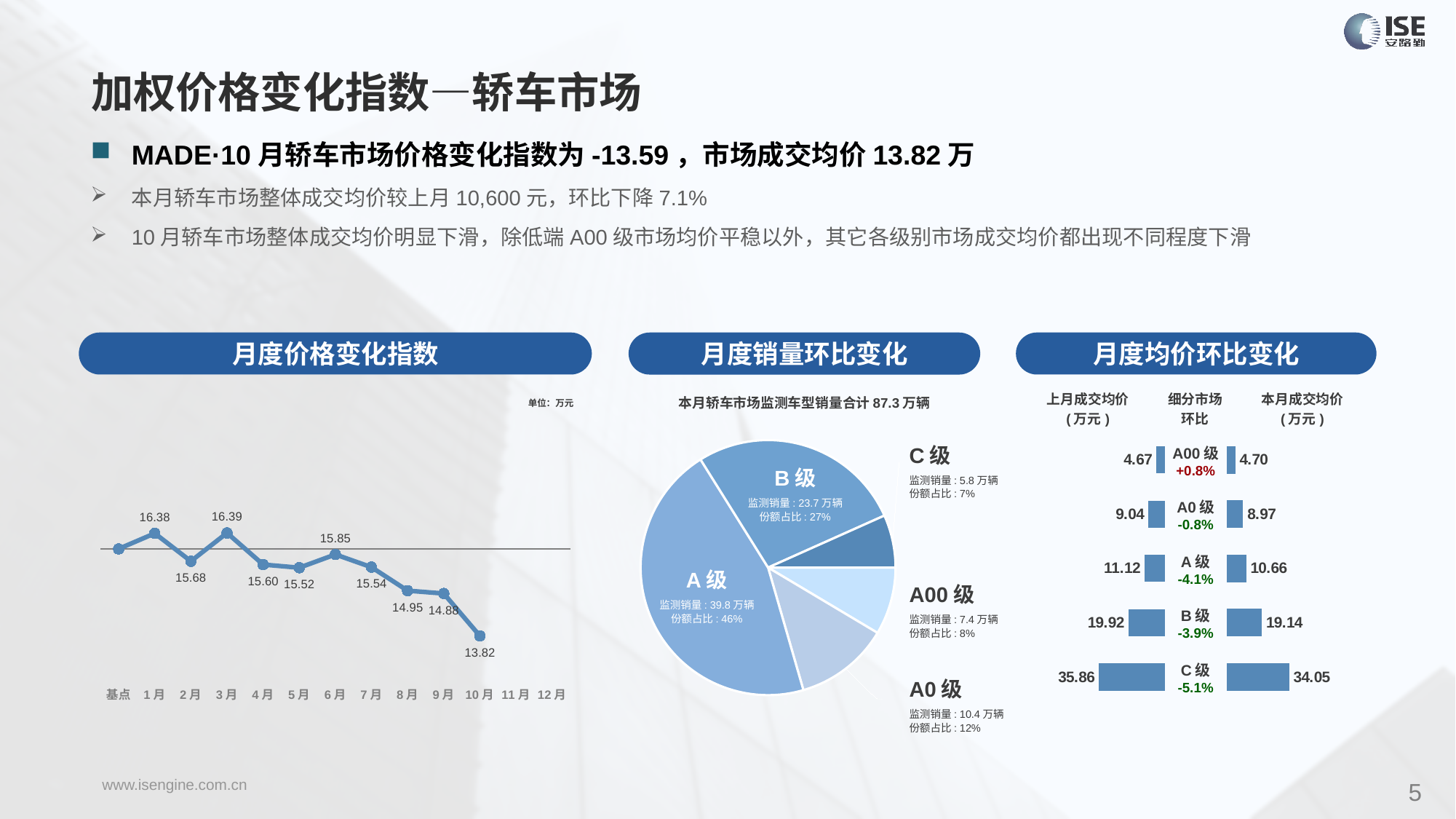

加权价格变化指数—轿车市场
MADE·10月轿车市场价格变化指数为-13.59，市场成交均价13.82万
本月轿车市场整体成交均价较上月10,600元，环比下降7.1%
10月轿车市场整体成交均价明显下滑，除低端A00级市场均价平稳以外，其它各级别市场成交均价都出现不同程度下滑
月度价格变化指数

月度均价环比变化

月度销量环比变化

### Chart

| Category | Y2023 |
|---|---|
| 基点 | 0.0 |
| 1月 | 2.43 |
| 2月 | -1.93 |
| 3月 | 2.5 |
| 4月 | -2.45 |
| 5月 | -2.94 |
| 6月 | -0.87 |
| 7月 | -2.86 |
| 8月 | -6.53 |
| 9月 | -6.97 |
| 10月 | -13.59 |
| 11月 | None |
| 12月 | None |
本月轿车市场监测车型销量合计87.3万辆
| 上月成交均价 (万元) | 细分市场 环比 | 本月成交均价 (万元) |
| --- | --- | --- |
单位：万元

### Chart

| Category | 细分市场 |
|---|---|
| A00级 | 74739.0 |
| A0级 | 104549.0 |
| A级 | 398251.0 |
| B级 | 237666.0 |
| C级 | 58432.0 |
C级
监测销量: 5.8万辆
份额占比: 7%
| A00级 +0.8% |
| --- |
| A0级 -0.8% |
| A级 -4.1% |
| B级 -3.9% |
| C级 -5.1% |

### Chart

| Category | 成交均价 |
|---|---|
| A00 | 4.67 |
| A0 | 9.04 |
| A | 11.12 |
| B | 19.92 |
| C | 35.86 |

### Chart

| Category | 金额 |
|---|---|
| A00 | 4.702922169148638 |
| A0 | 8.966662904475397 |
| A | 10.661979284947606 |
| B | 19.13589248823195 |
| C | 34.05213496029597 |
B级
监测销量: 23.7万辆
份额占比: 27%
A级
监测销量: 39.8万辆
份额占比: 46%
A00级
监测销量: 7.4万辆
份额占比: 8%
A0级
监测销量: 10.4万辆
份额占比: 12%
5